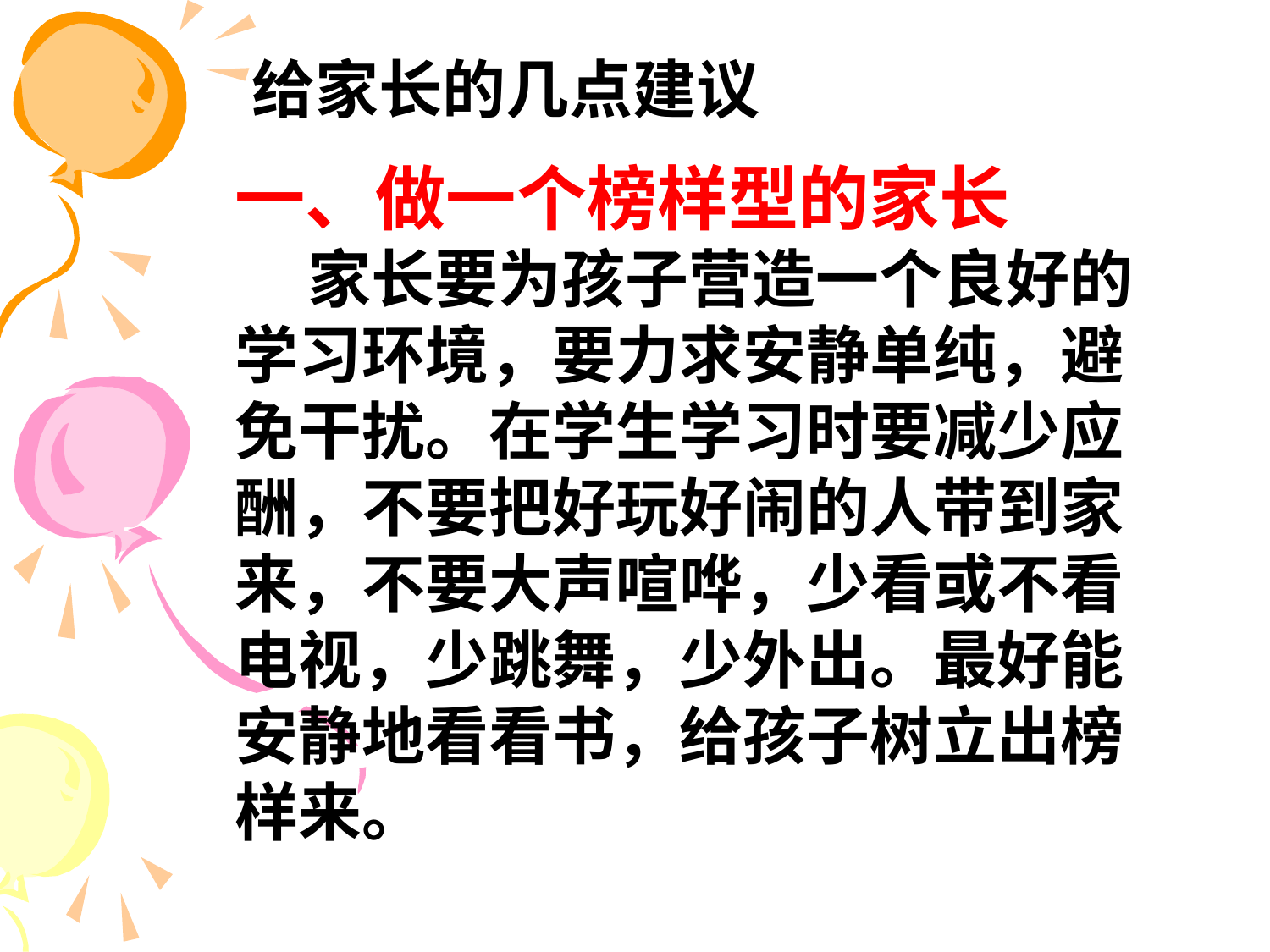

给家长的几点建议
一、做一个榜样型的家长
    家长要为孩子营造一个良好的学习环境，要力求安静单纯，避免干扰。在学生学习时要减少应酬，不要把好玩好闹的人带到家来，不要大声喧哗，少看或不看电视，少跳舞，少外出。最好能安静地看看书，给孩子树立出榜样来。